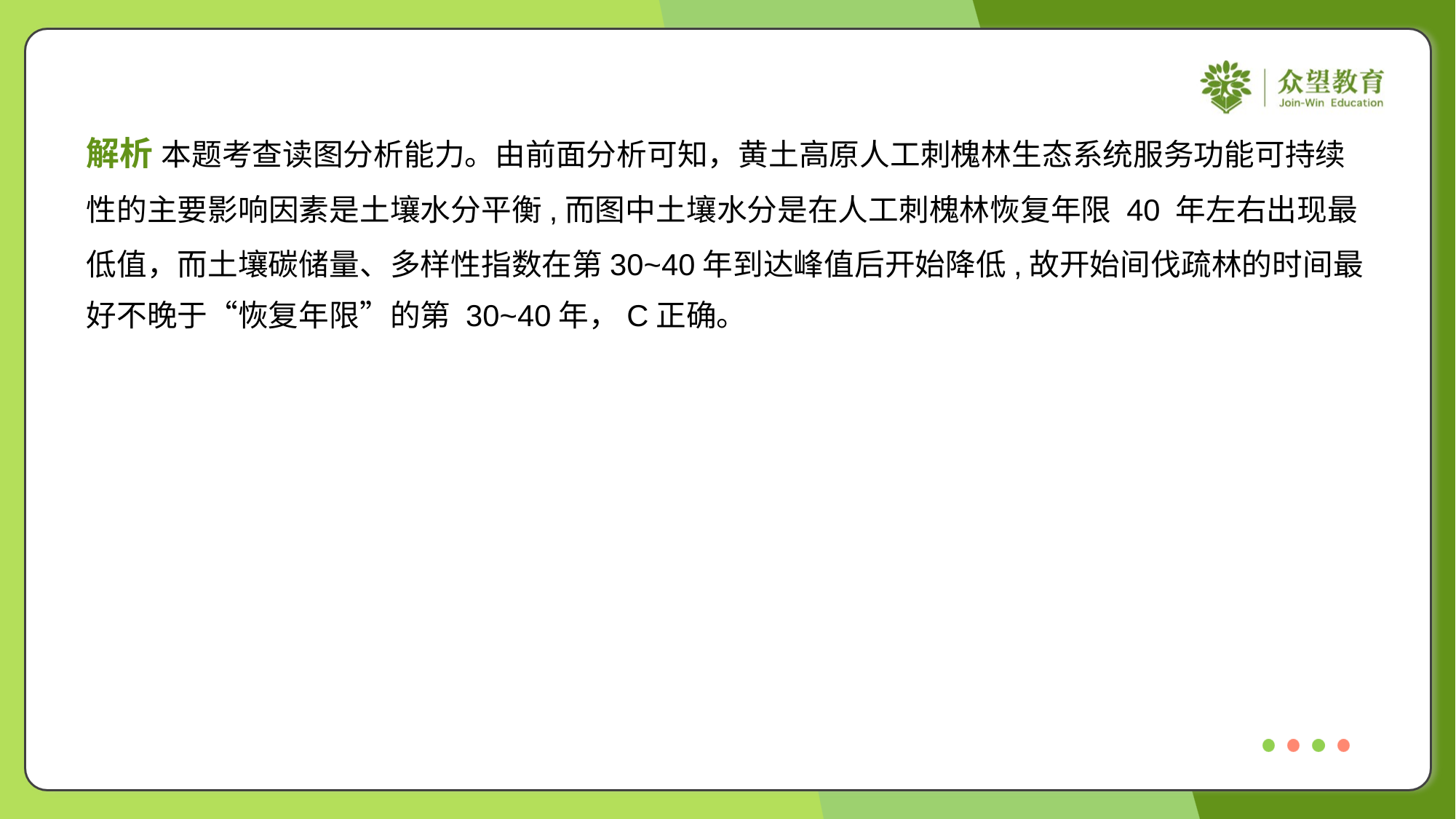

解析 本题考查读图分析能力。由前面分析可知，黄土高原人工刺槐林生态系统服务功能可持续
性的主要影响因素是土壤水分平衡,而图中土壤水分是在人工刺槐林恢复年限 40 年左右出现最
低值，而土壤碳储量、多样性指数在第30~40年到达峰值后开始降低,故开始间伐疏林的时间最
好不晚于“恢复年限”的第 30~40年，C正确。